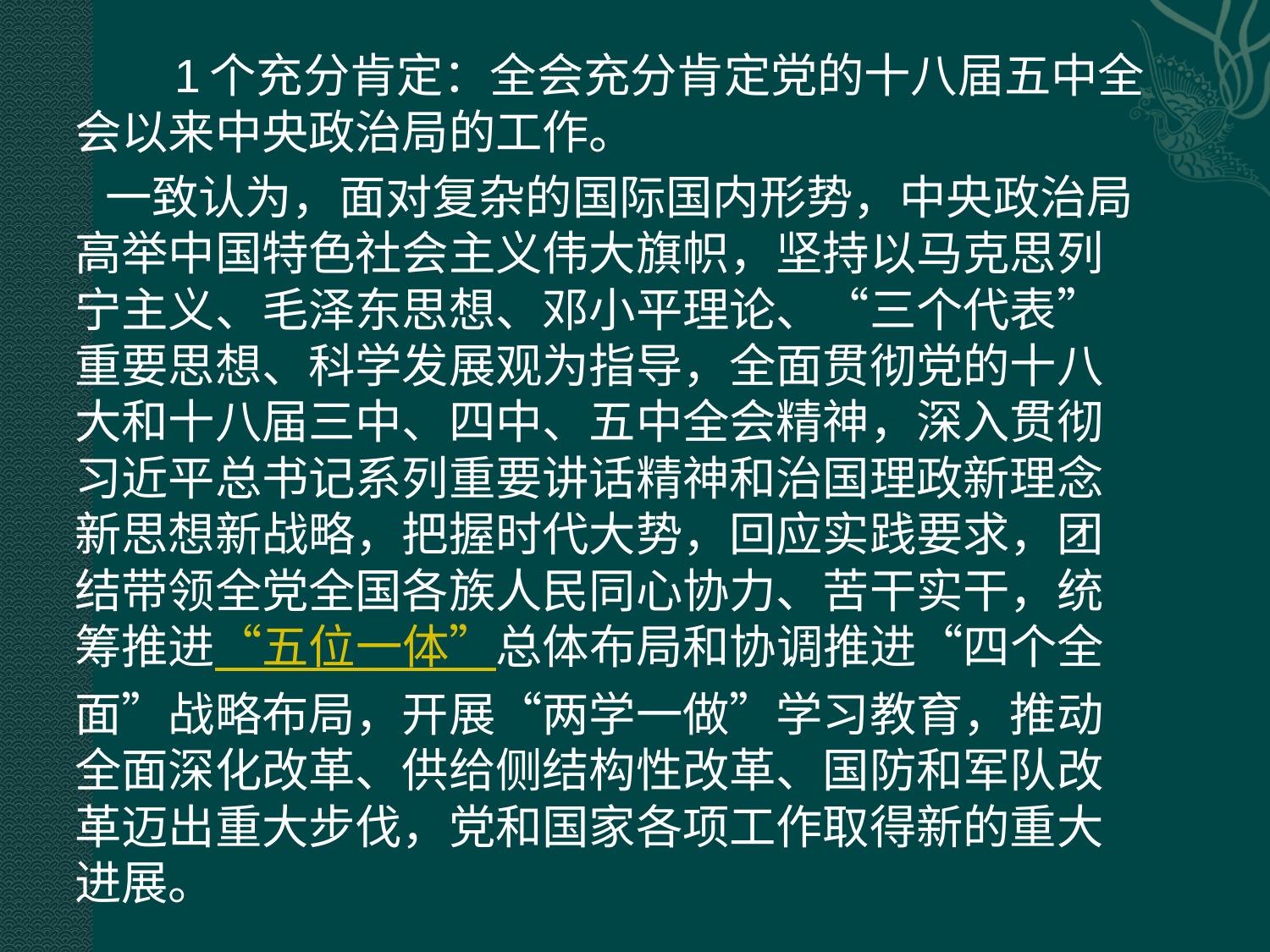

1个充分肯定：全会充分肯定党的十八届五中全会以来中央政治局的工作。
      一致认为，面对复杂的国际国内形势，中央政治局高举中国特色社会主义伟大旗帜，坚持以马克思列宁主义、毛泽东思想、邓小平理论、“三个代表”重要思想、科学发展观为指导，全面贯彻党的十八大和十八届三中、四中、五中全会精神，深入贯彻习近平总书记系列重要讲话精神和治国理政新理念新思想新战略，把握时代大势，回应实践要求，团结带领全党全国各族人民同心协力、苦干实干，统筹推进“五位一体”总体布局和协调推进“四个全面”战略布局，开展“两学一做”学习教育，推动全面深化改革、供给侧结构性改革、国防和军队改革迈出重大步伐，党和国家各项工作取得新的重大进展。